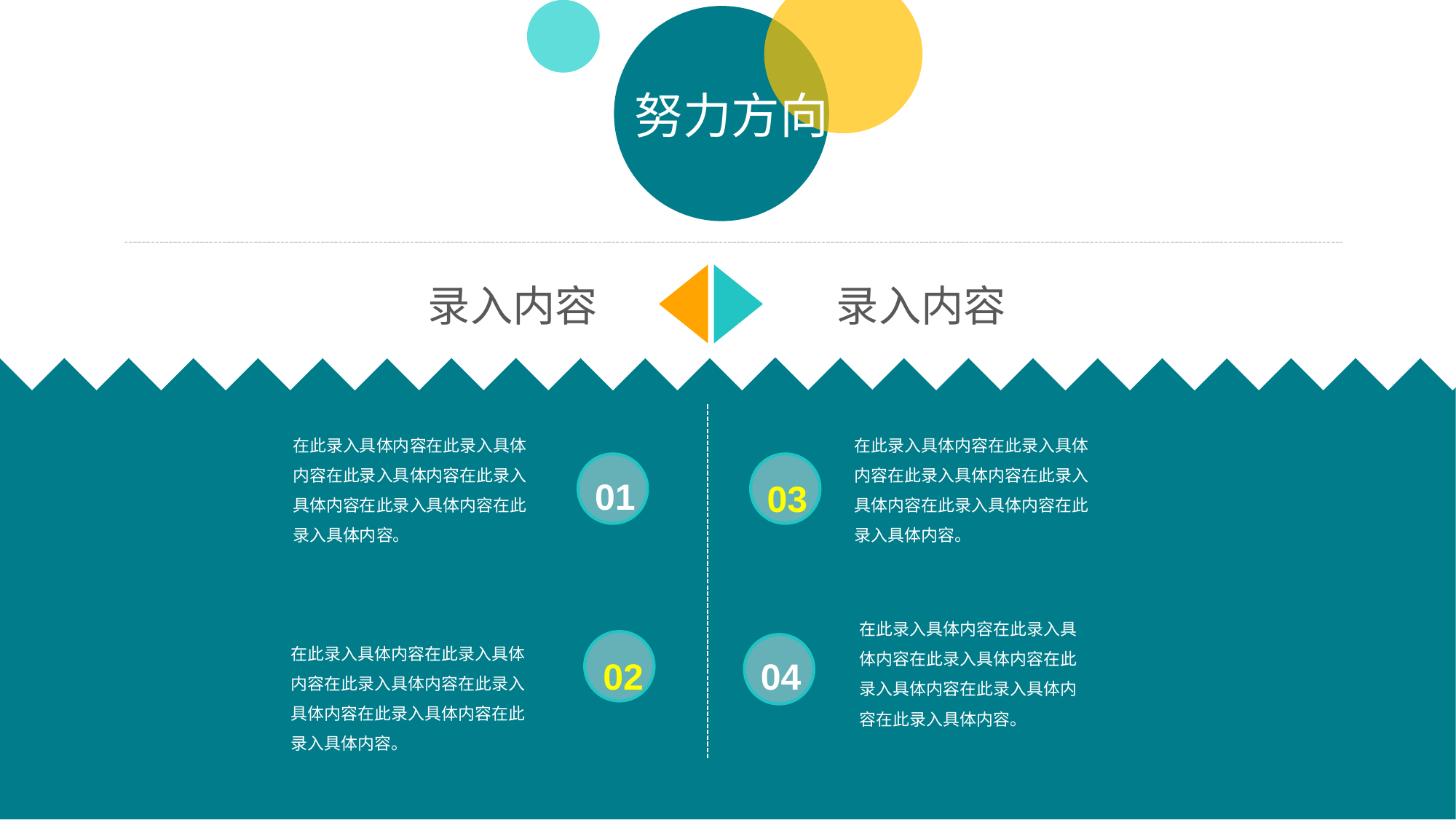

努力方向
录入内容
录入内容

在此录入具体内容在此录入具体内容在此录入具体内容在此录入具体内容在此录入具体内容在此录入具体内容。
在此录入具体内容在此录入具体内容在此录入具体内容在此录入具体内容在此录入具体内容在此录入具体内容。
01

03

在此录入具体内容在此录入具体内容在此录入具体内容在此录入具体内容在此录入具体内容在此录入具体内容。
02

04

在此录入具体内容在此录入具体内容在此录入具体内容在此录入具体内容在此录入具体内容在此录入具体内容。